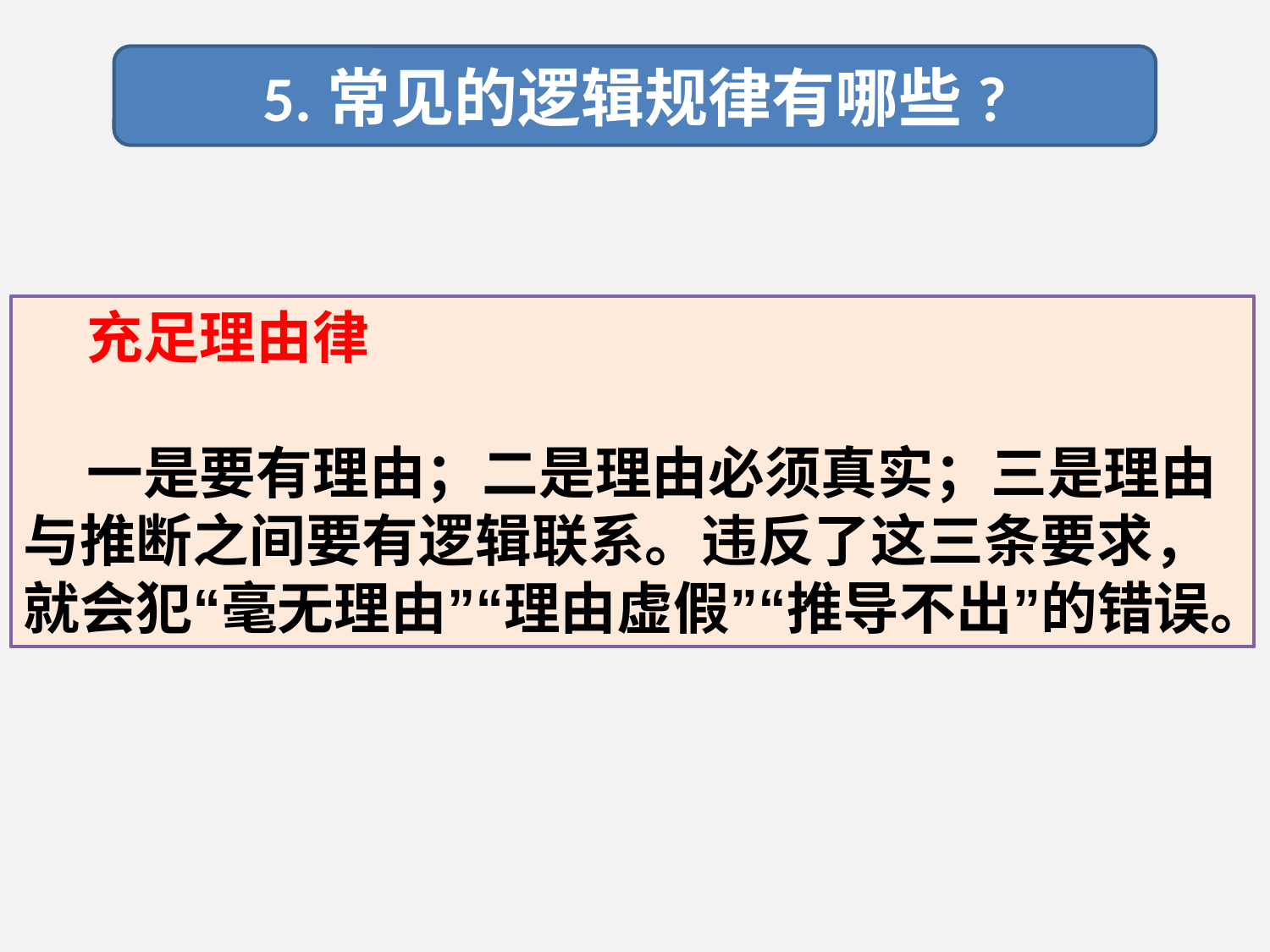

5.常见的逻辑规律有哪些?
充足理由律

一是要有理由；二是理由必须真实；三是理由与推断之间要有逻辑联系。违反了这三条要求，就会犯“毫无理由”“理由虚假”“推导不出”的错误。